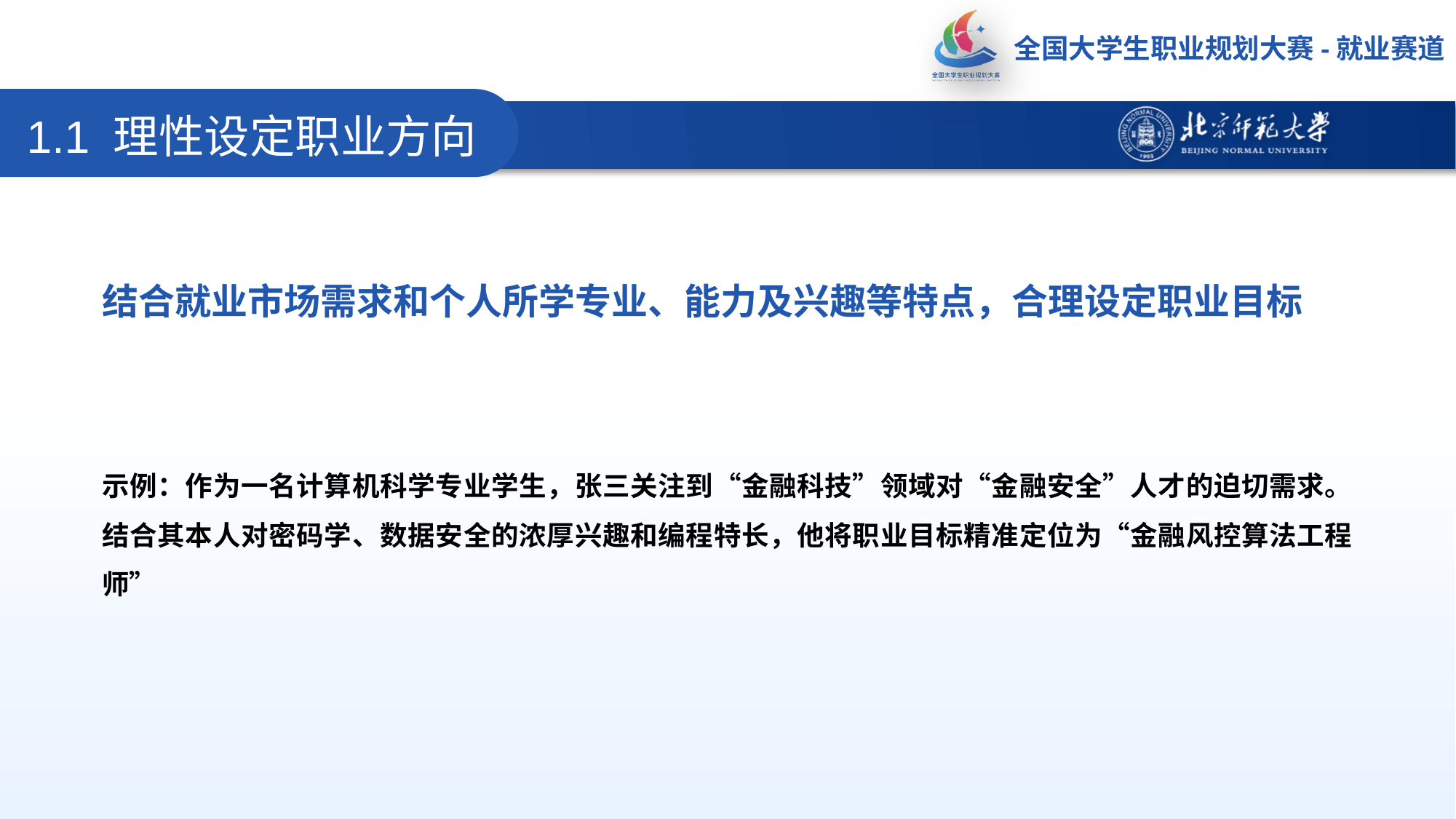

1.1 理性设定职业方向
结合就业市场需求和个人所学专业、能力及兴趣等特点，合理设定职业目标
示例：作为一名计算机科学专业学生，张三关注到“金融科技”领域对“金融安全”人才的迫切需求。结合其本人对密码学、数据安全的浓厚兴趣和编程特长，他将职业目标精准定位为“金融风控算法工程师”